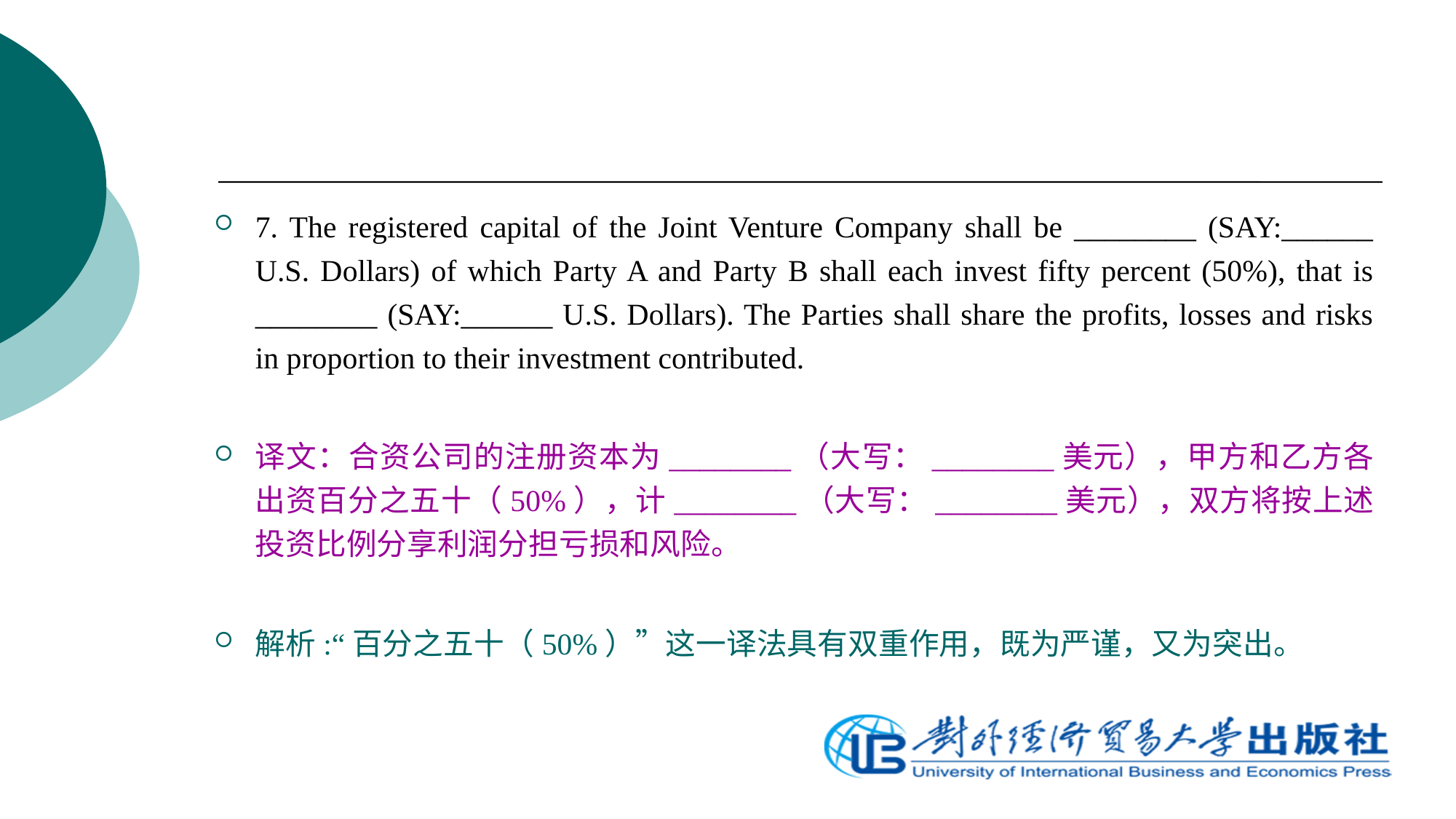

7. The registered capital of the Joint Venture Company shall be ________ (SAY:______ U.S. Dollars) of which Party A and Party B shall each invest fifty percent (50%), that is ________ (SAY:______ U.S. Dollars). The Parties shall share the profits, losses and risks in proportion to their investment contributed.

译文：合资公司的注册资本为________（大写：________美元），甲方和乙方各出资百分之五十（50%），计________（大写：________美元），双方将按上述投资比例分享利润分担亏损和风险。

解析:“百分之五十（50%）”这一译法具有双重作用，既为严谨，又为突出。